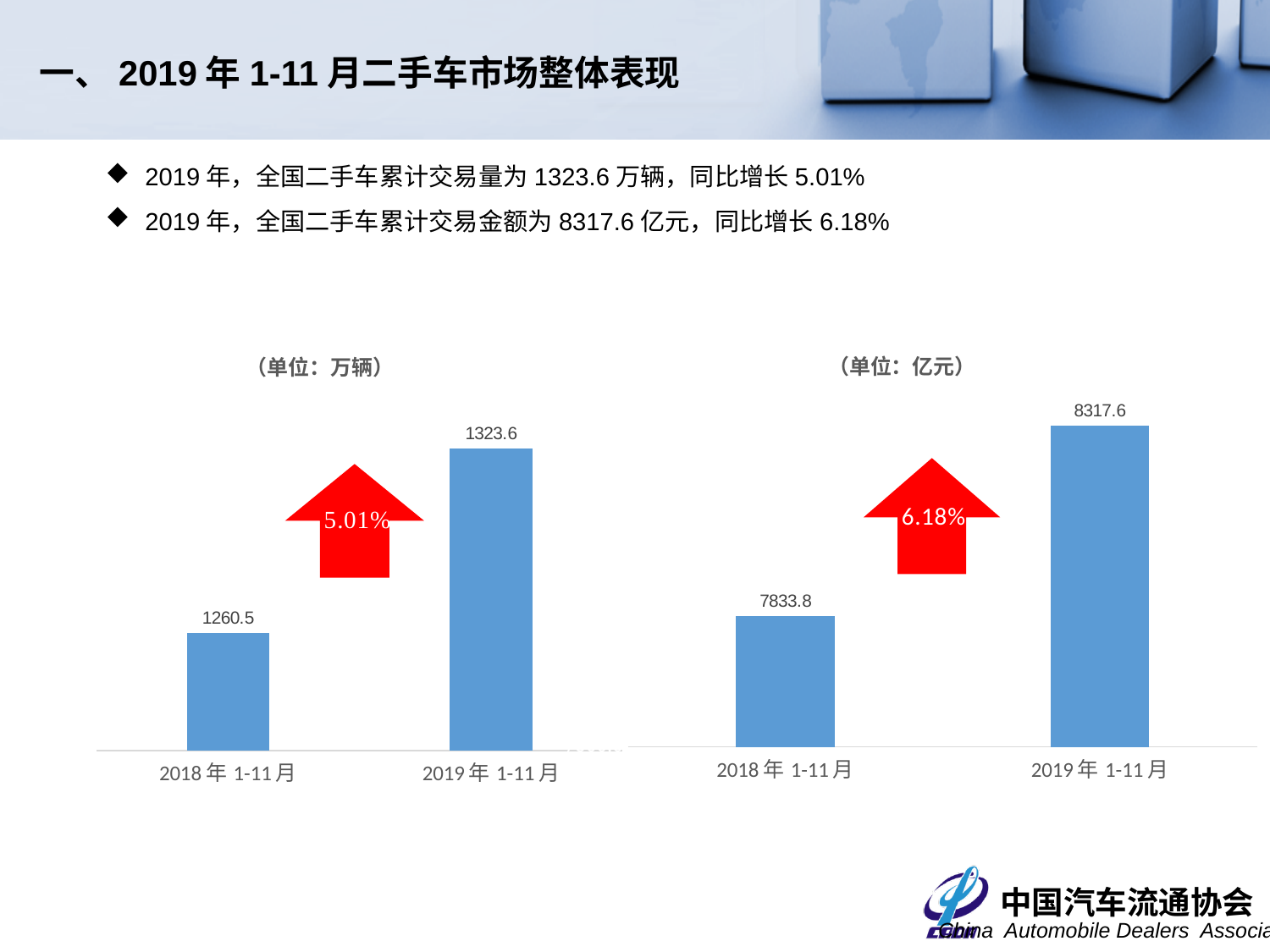

一、2019年1-11月二手车市场整体表现
2019年，全国二手车累计交易量为1323.6万辆，同比增长5.01%
2019年，全国二手车累计交易金额为8317.6亿元，同比增长6.18%

3.89%

### Chart:

| Category | （单位：亿元） |
|---|---|
| 2018年1-11月 | 7833.810823624251 |
| 2019年1-11月 | 8317.591861662599 |

### Chart:

| Category | （单位：万辆） |
|---|---|
| 2018年1-11月 | 1260.4675 |
| 2019年1-11月 | 1323.6347 |
3.93%
5.94%